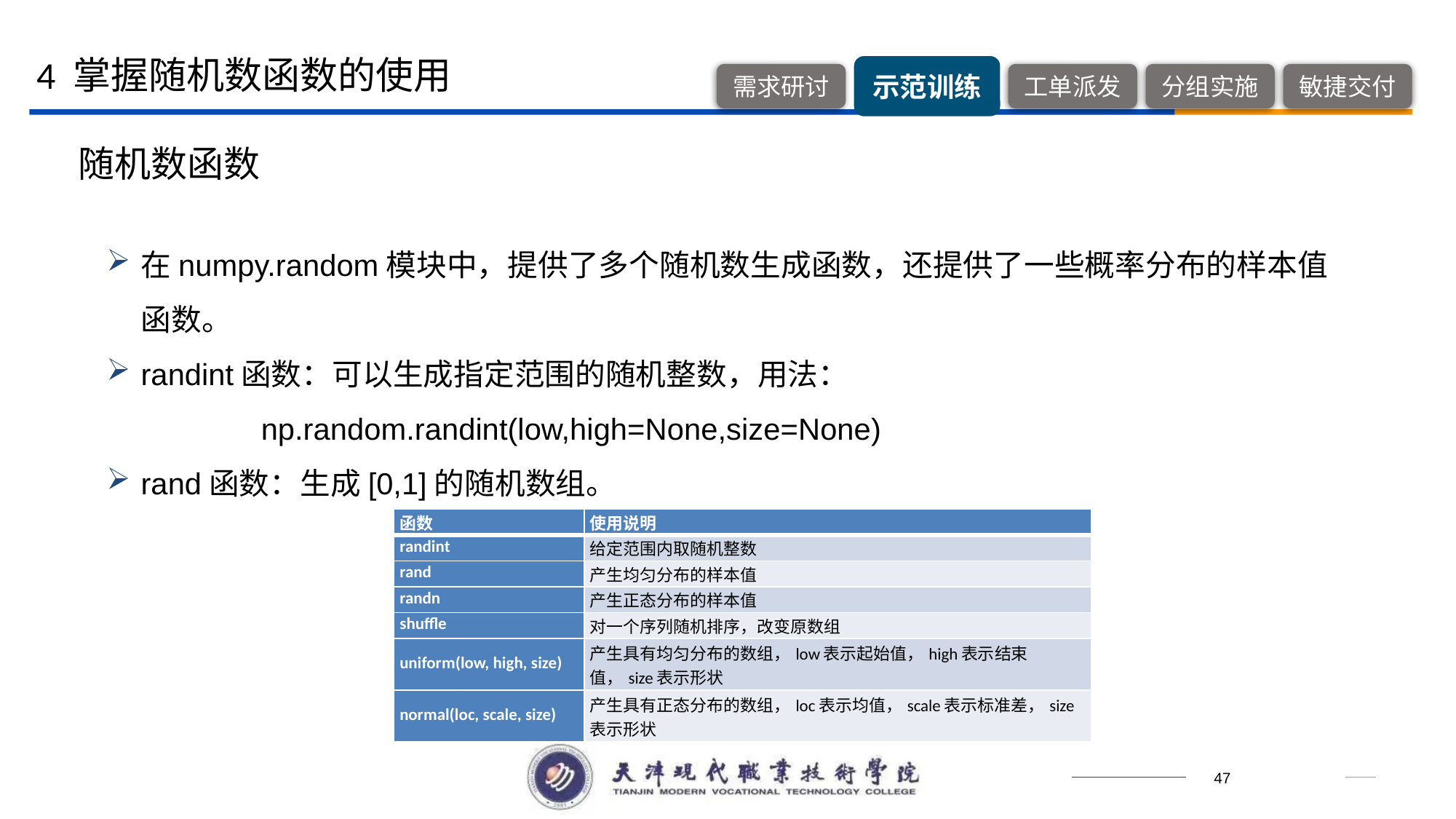

4 掌握随机数函数的使用

随机数函数
在numpy.random模块中，提供了多个随机数生成函数，还提供了一些概率分布的样本值函数。
randint函数：可以生成指定范围的随机整数，用法：
	np.random.randint(low,high=None,size=None)
rand函数：生成[0,1]的随机数组。
| 函数 | 使用说明 |
| --- | --- |
| randint | 给定范围内取随机整数 |
| rand | 产生均匀分布的样本值 |
| randn | 产生正态分布的样本值 |
| shuffle | 对一个序列随机排序，改变原数组 |
| uniform(low, high, size) | 产生具有均匀分布的数组，low表示起始值，high表示结束值，size表示形状 |
| normal(loc, scale, size) | 产生具有正态分布的数组，loc表示均值，scale表示标准差，size表示形状 |